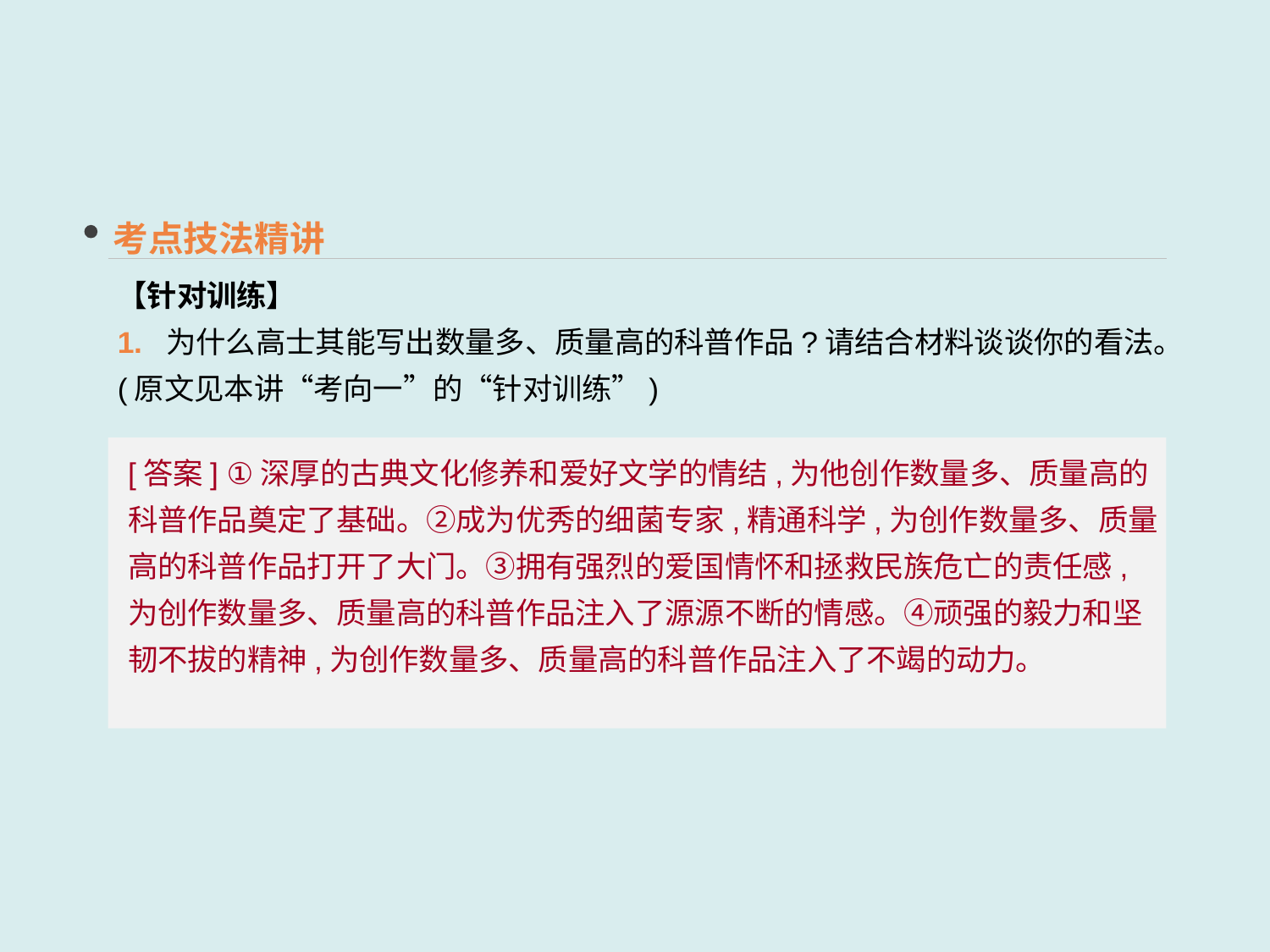

考点技法精讲

【针对训练】
1.  为什么高士其能写出数量多、质量高的科普作品?请结合材料谈谈你的看法。(原文见本讲“考向一”的“针对训练”)

[答案] ①深厚的古典文化修养和爱好文学的情结,为他创作数量多、质量高的科普作品奠定了基础。②成为优秀的细菌专家,精通科学,为创作数量多、质量高的科普作品打开了大门。③拥有强烈的爱国情怀和拯救民族危亡的责任感,为创作数量多、质量高的科普作品注入了源源不断的情感。④顽强的毅力和坚韧不拔的精神,为创作数量多、质量高的科普作品注入了不竭的动力。